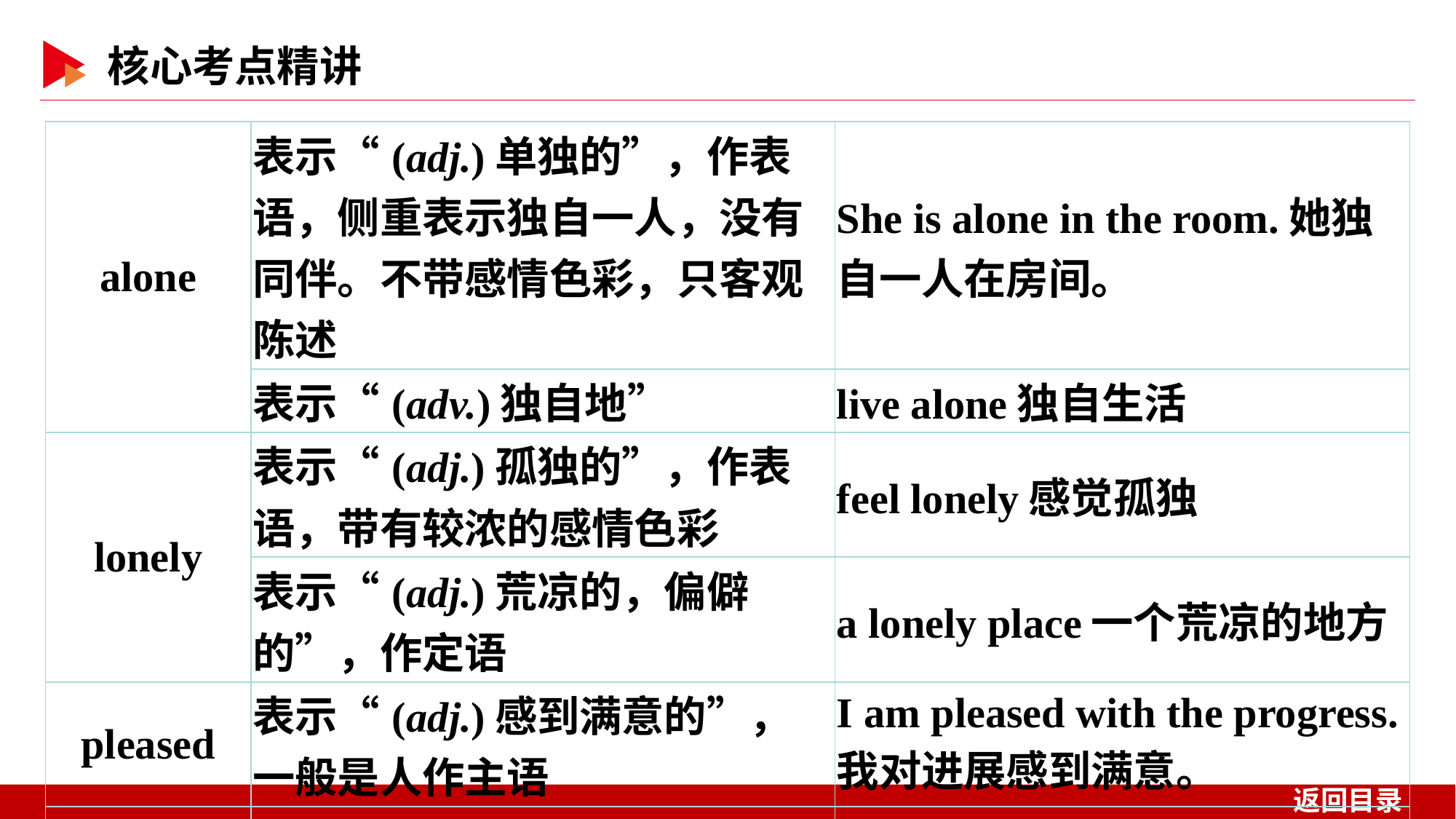

| alone | 表示“(adj.)单独的”，作表语，侧重表示独自一人，没有同伴。不带感情色彩，只客观陈述 | She is alone in the room.她独自一人在房间。 |
| --- | --- | --- |
|  | 表示“(adv.)独自地” | live alone独自生活 |
| lonely | 表示“(adj.)孤独的”，作表语，带有较浓的感情色彩 | feel lonely感觉孤独 |
|  | 表示“(adj.)荒凉的，偏僻的”，作定语 | a lonely place一个荒凉的地方 |
| pleased | 表示“(adj.)感到满意的”，一般是人作主语 | I am pleased with the progress.我对进展感到满意。 |
| pleasant | 表示“(adj.)令人满意的”，一般是物作主语 | a pleasant trip一段令人愉快的旅程 |